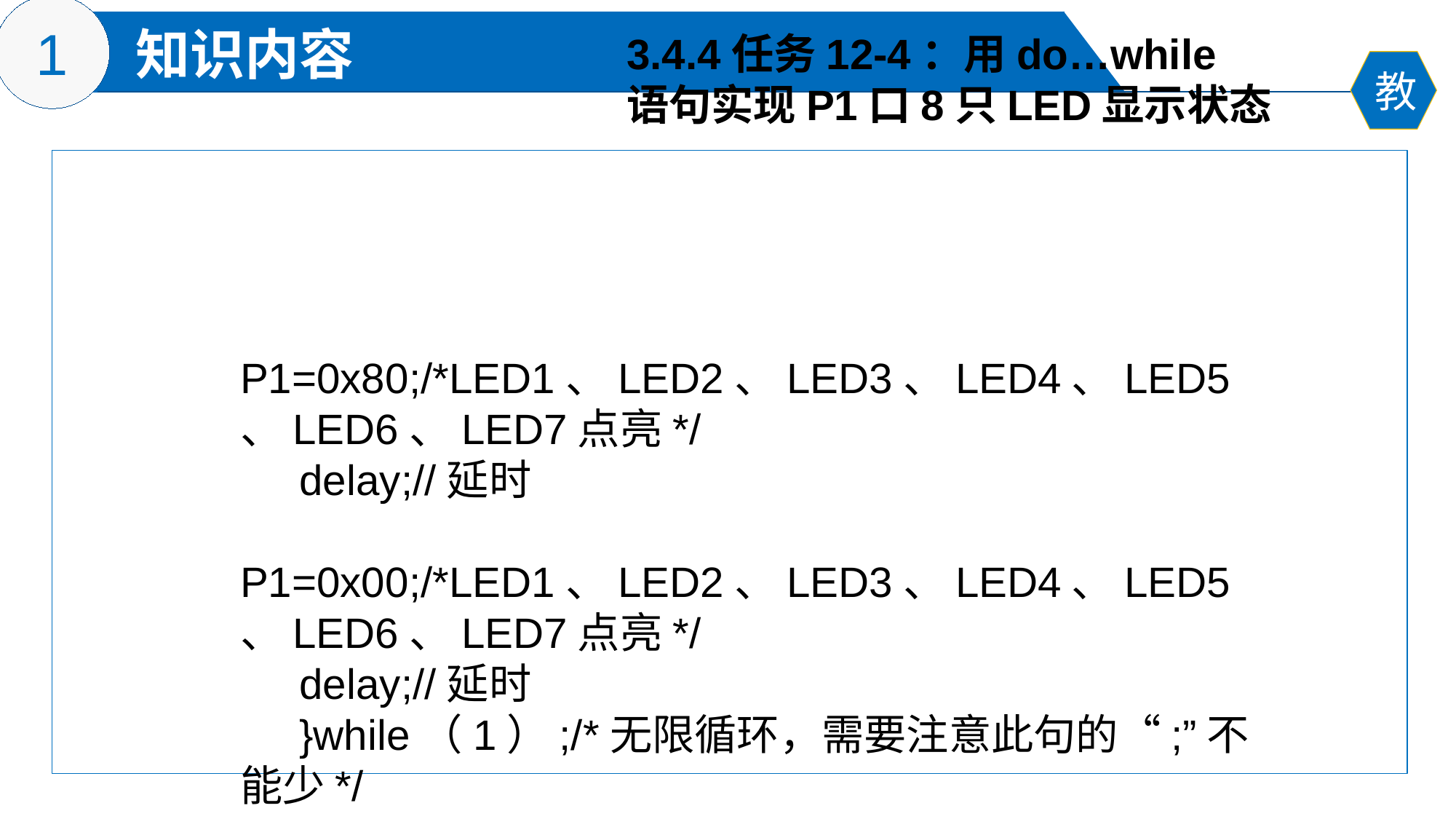

3.4.4任务12-4：用do…while
语句实现P1口8只LED显示状态
     P1=0x80;/*LED1、LED2、LED3、LED4、LED5、LED6、LED7点亮*/
     delay;//延时
     P1=0x00;/*LED1、LED2、LED3、LED4、LED5、LED6、LED7点亮*/
     delay;//延时
     }while（1）;/*无限循环，需要注意此句的“;”不能少*/
}